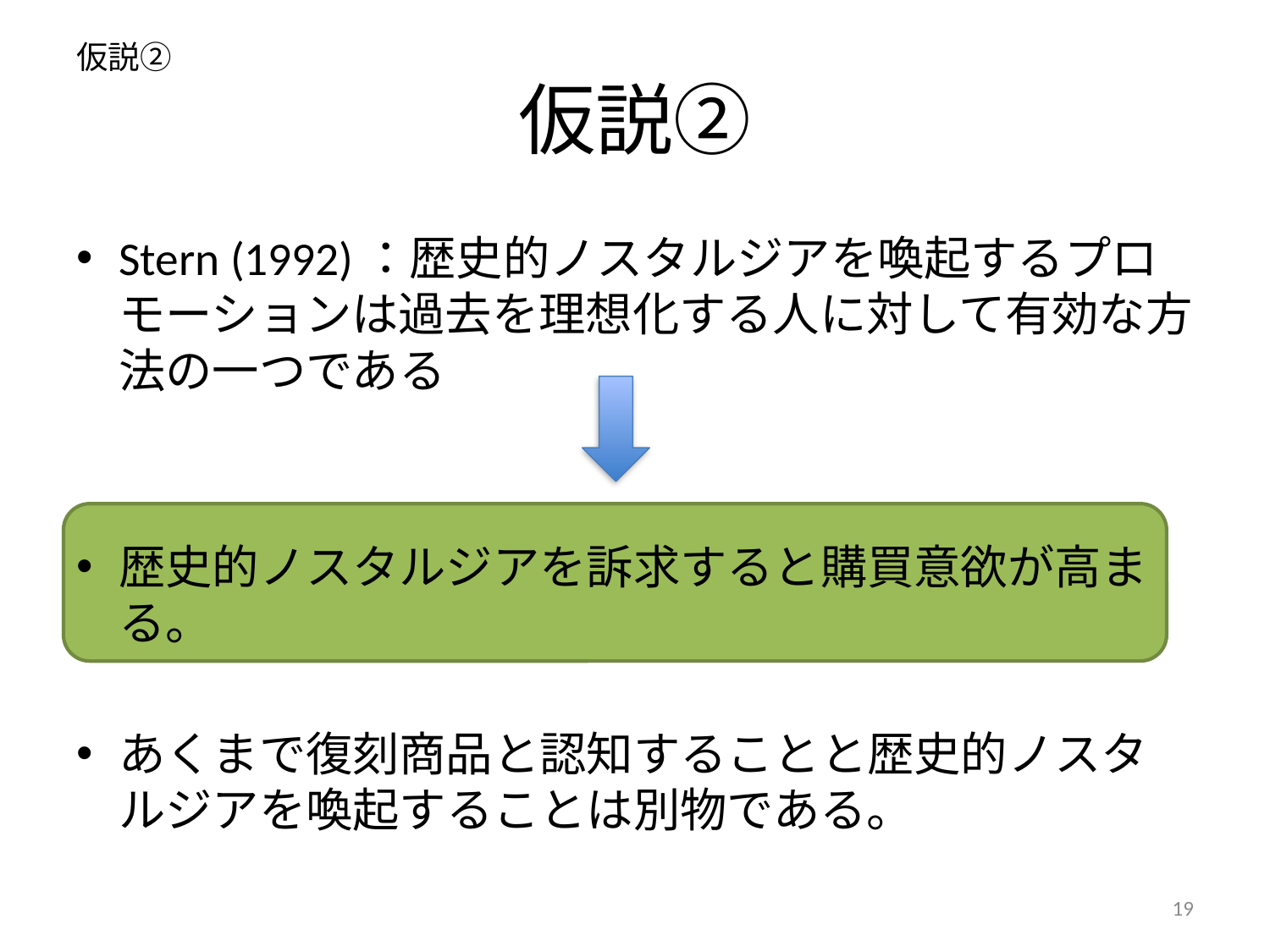

仮説②
# 仮説②
Stern (1992)：歴史的ノスタルジアを喚起するプロモーションは過去を理想化する人に対して有効な方法の一つである

歴史的ノスタルジアを訴求すると購買意欲が高まる。

あくまで復刻商品と認知することと歴史的ノスタルジアを喚起することは別物である。

19